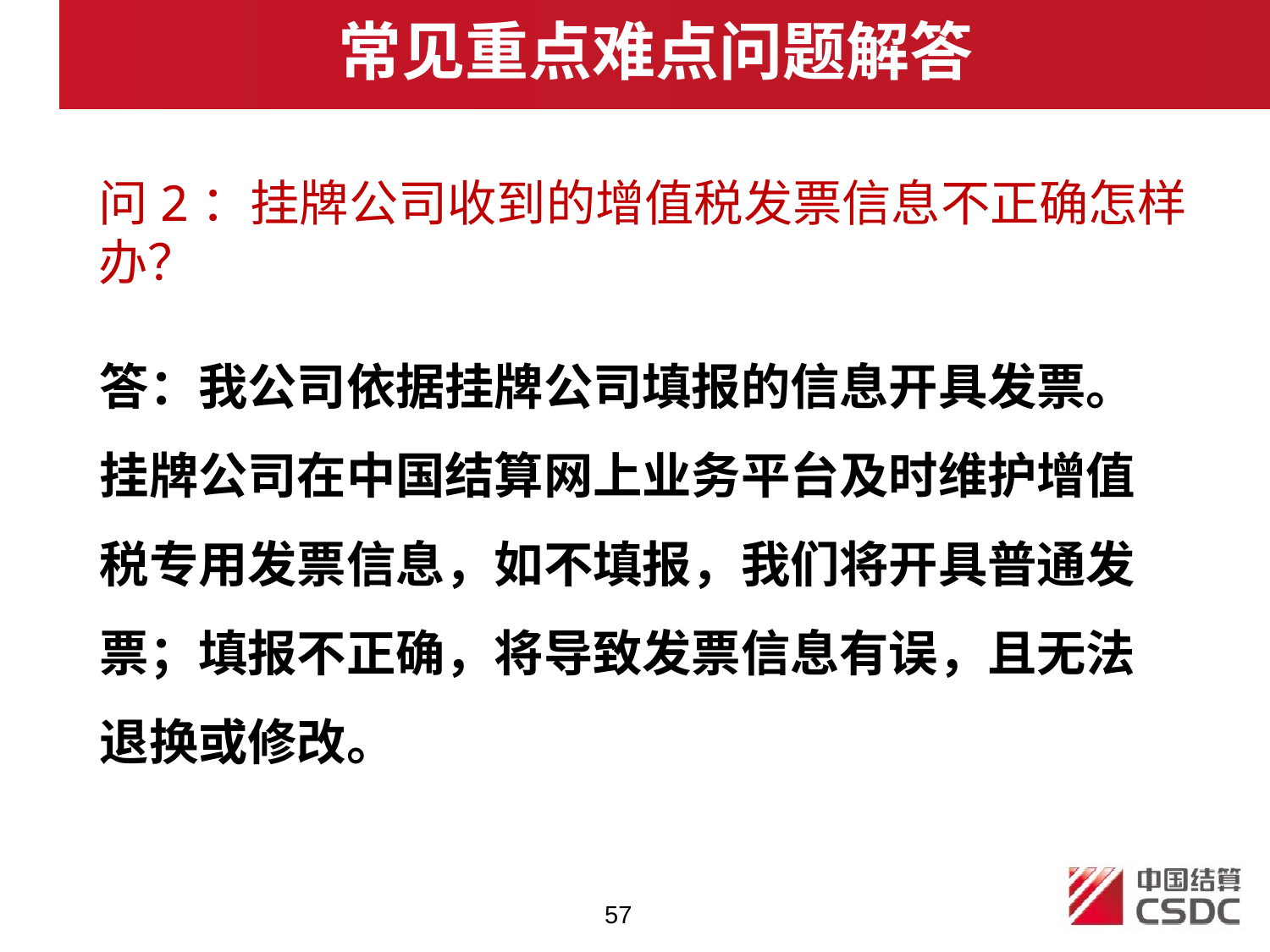

常见重点难点问题解答
问2：挂牌公司收到的增值税发票信息不正确怎样办？
答：我公司依据挂牌公司填报的信息开具发票。挂牌公司在中国结算网上业务平台及时维护增值税专用发票信息，如不填报，我们将开具普通发票；填报不正确，将导致发票信息有误，且无法退换或修改。
57